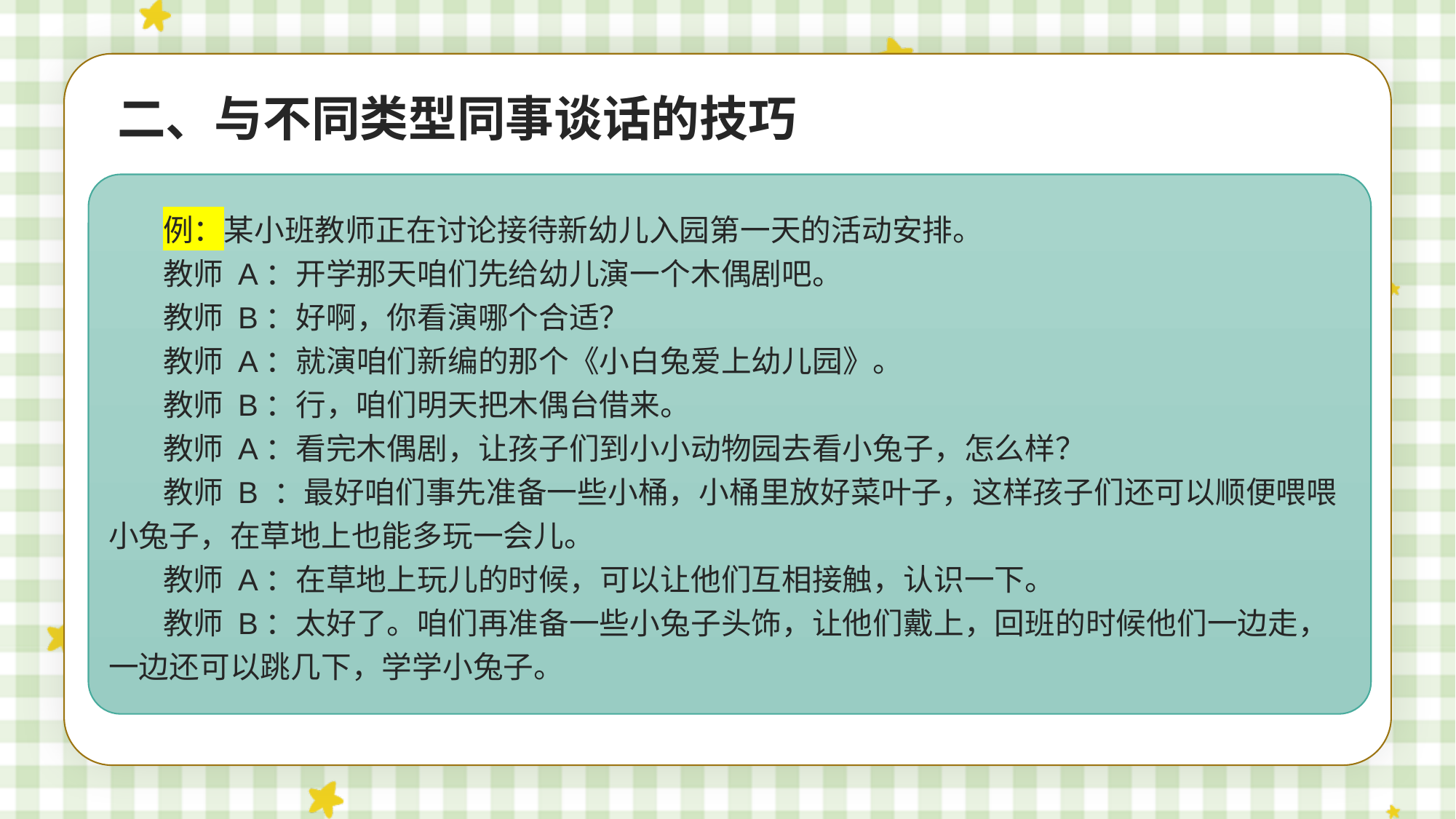

二、与不同类型同事谈话的技巧
例：某小班教师正在讨论接待新幼儿入园第一天的活动安排。
教师 A：开学那天咱们先给幼儿演一个木偶剧吧。
教师 B：好啊，你看演哪个合适？
教师 A：就演咱们新编的那个《小白兔爱上幼儿园》。
教师 B：行，咱们明天把木偶台借来。
教师 A：看完木偶剧，让孩子们到小小动物园去看小兔子，怎么样？
教师 B ：最好咱们事先准备一些小桶，小桶里放好菜叶子，这样孩子们还可以顺便喂喂小兔子，在草地上也能多玩一会儿。
教师 A：在草地上玩儿的时候，可以让他们互相接触，认识一下。
教师 B：太好了。咱们再准备一些小兔子头饰，让他们戴上，回班的时候他们一边走，一边还可以跳几下，学学小兔子。